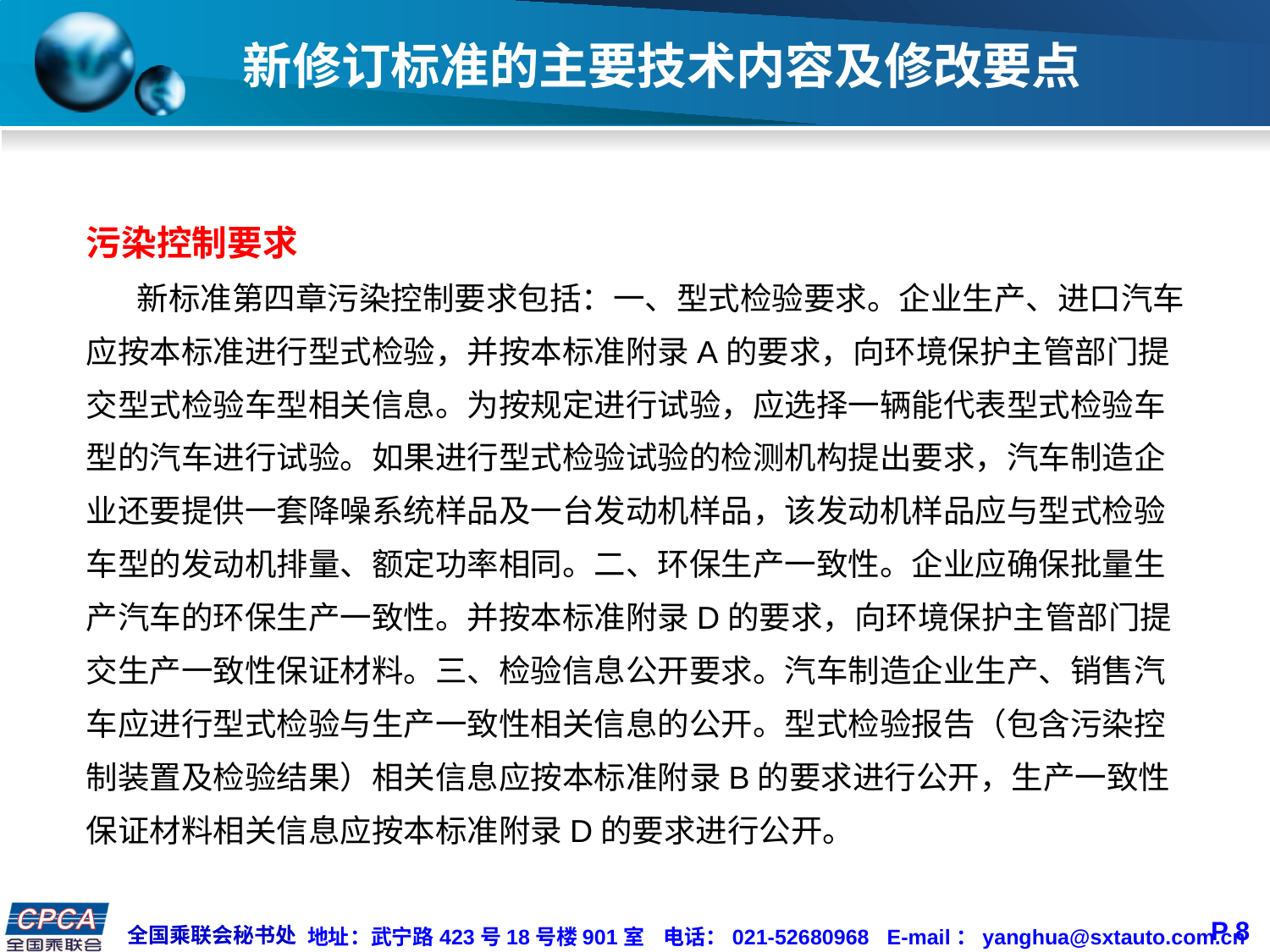

# 新修订标准的主要技术内容及修改要点
污染控制要求
      新标准第四章污染控制要求包括：一、型式检验要求。企业生产、进口汽车应按本标准进行型式检验，并按本标准附录A的要求，向环境保护主管部门提交型式检验车型相关信息。为按规定进行试验，应选择一辆能代表型式检验车型的汽车进行试验。如果进行型式检验试验的检测机构提出要求，汽车制造企业还要提供一套降噪系统样品及一台发动机样品，该发动机样品应与型式检验车型的发动机排量、额定功率相同。二、环保生产一致性。企业应确保批量生产汽车的环保生产一致性。并按本标准附录D的要求，向环境保护主管部门提交生产一致性保证材料。三、检验信息公开要求。汽车制造企业生产、销售汽车应进行型式检验与生产一致性相关信息的公开。型式检验报告（包含污染控制装置及检验结果）相关信息应按本标准附录B的要求进行公开，生产一致性保证材料相关信息应按本标准附录D的要求进行公开。